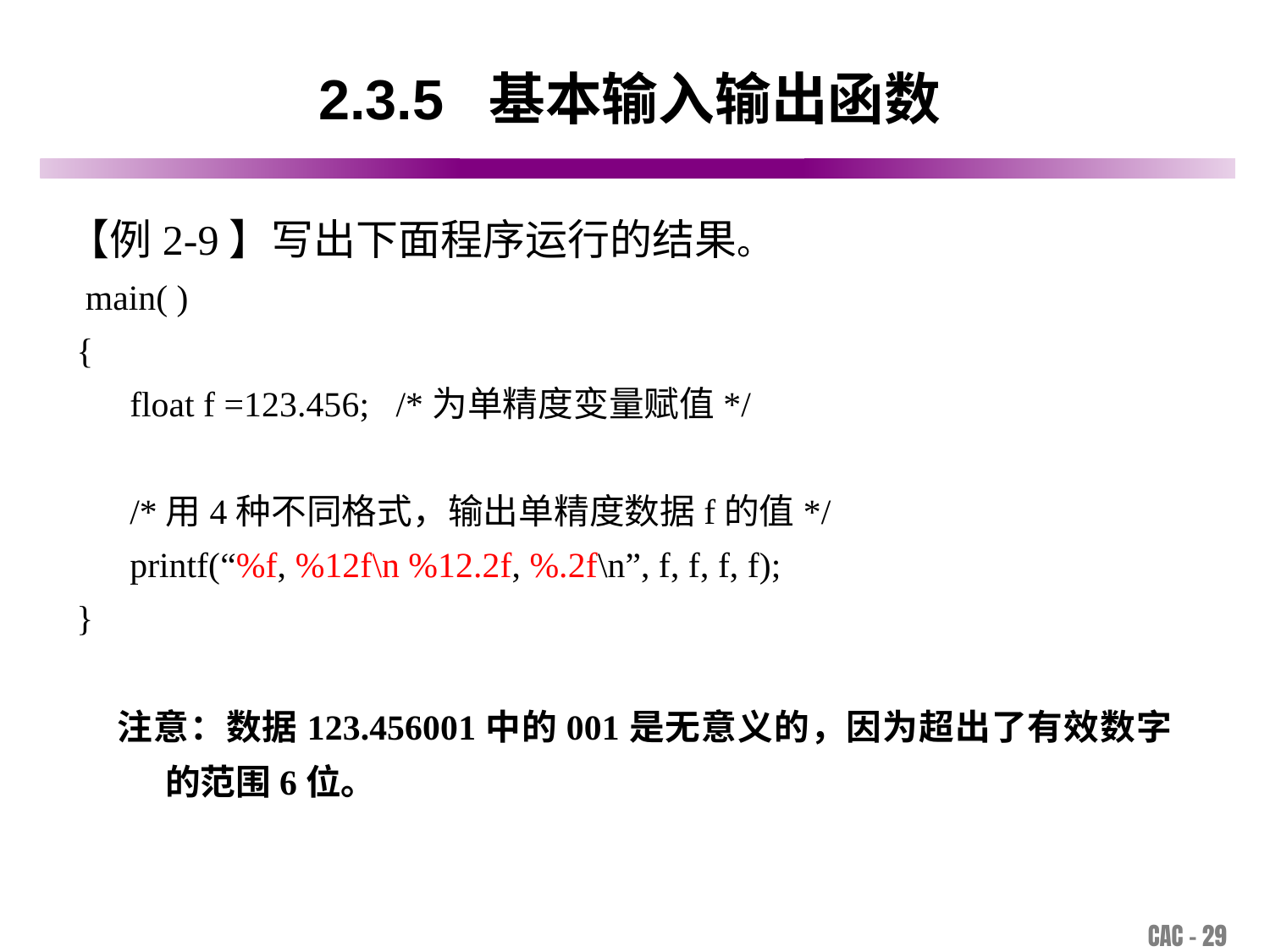

# 2.3.5  基本输入输出函数
【例2-9】写出下面程序运行的结果。
  main( )
 {
       float f =123.456;   /*为单精度变量赋值*/

       /*用4种不同格式，输出单精度数据f的值*/
       printf(“%f, %12f\n %12.2f, %.2f\n”, f, f, f, f);
 }
注意：数据123.456001中的001是无意义的，因为超出了有效数字的范围6位。
29